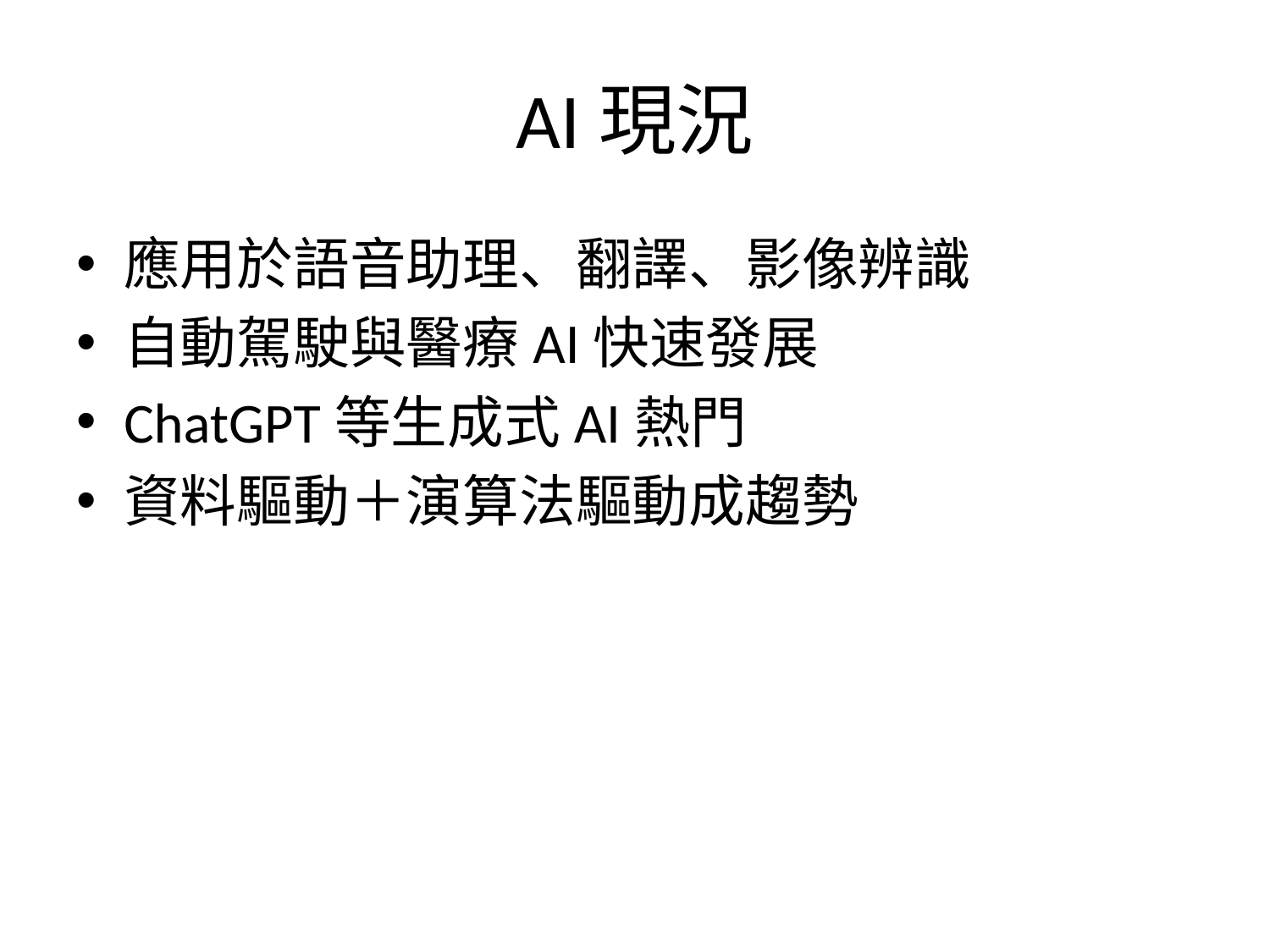

# AI現況
應用於語音助理、翻譯、影像辨識
自動駕駛與醫療AI快速發展
ChatGPT等生成式AI熱門
資料驅動＋演算法驅動成趨勢